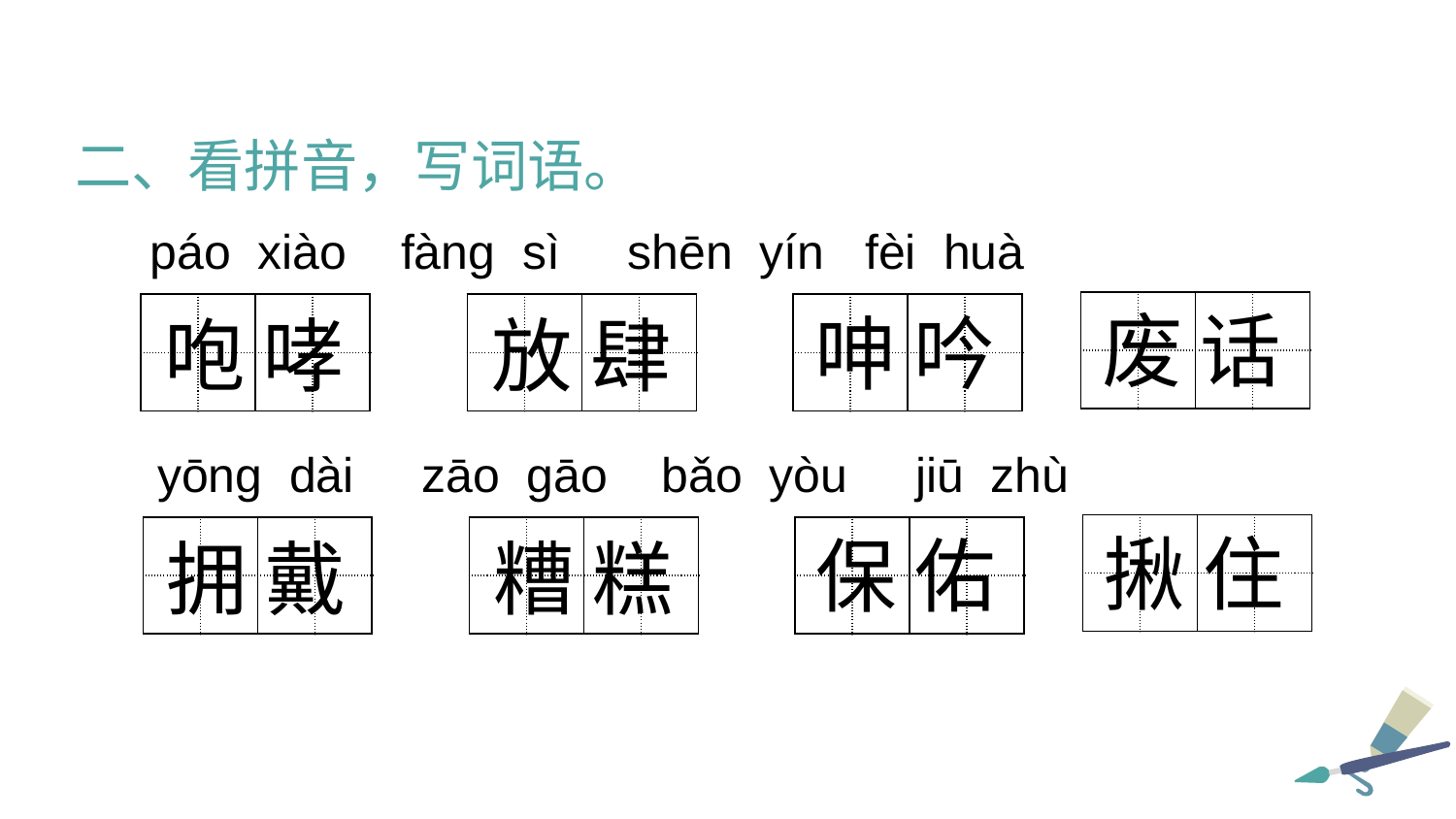

二、看拼音，写词语。
 páo  xiào    fàng  sì     shēn  yín   fèi  huà
|  |  |  |  |
| --- | --- | --- | --- |
|  |  |  |  |
废 话
|  |  |  |  |
| --- | --- | --- | --- |
|  |  |  |  |
|  |  |  |  |
| --- | --- | --- | --- |
|  |  |  |  |
|  |  |  |  |
| --- | --- | --- | --- |
|  |  |  |  |
呻 吟
咆 哮
放 肆
yōng  dài     zāo  gāo    bǎo  yòu     jiū  zhù
|  |  |  |  |
| --- | --- | --- | --- |
|  |  |  |  |
揪 住
|  |  |  |  |
| --- | --- | --- | --- |
|  |  |  |  |
|  |  |  |  |
| --- | --- | --- | --- |
|  |  |  |  |
|  |  |  |  |
| --- | --- | --- | --- |
|  |  |  |  |
保 佑
拥 戴
糟 糕